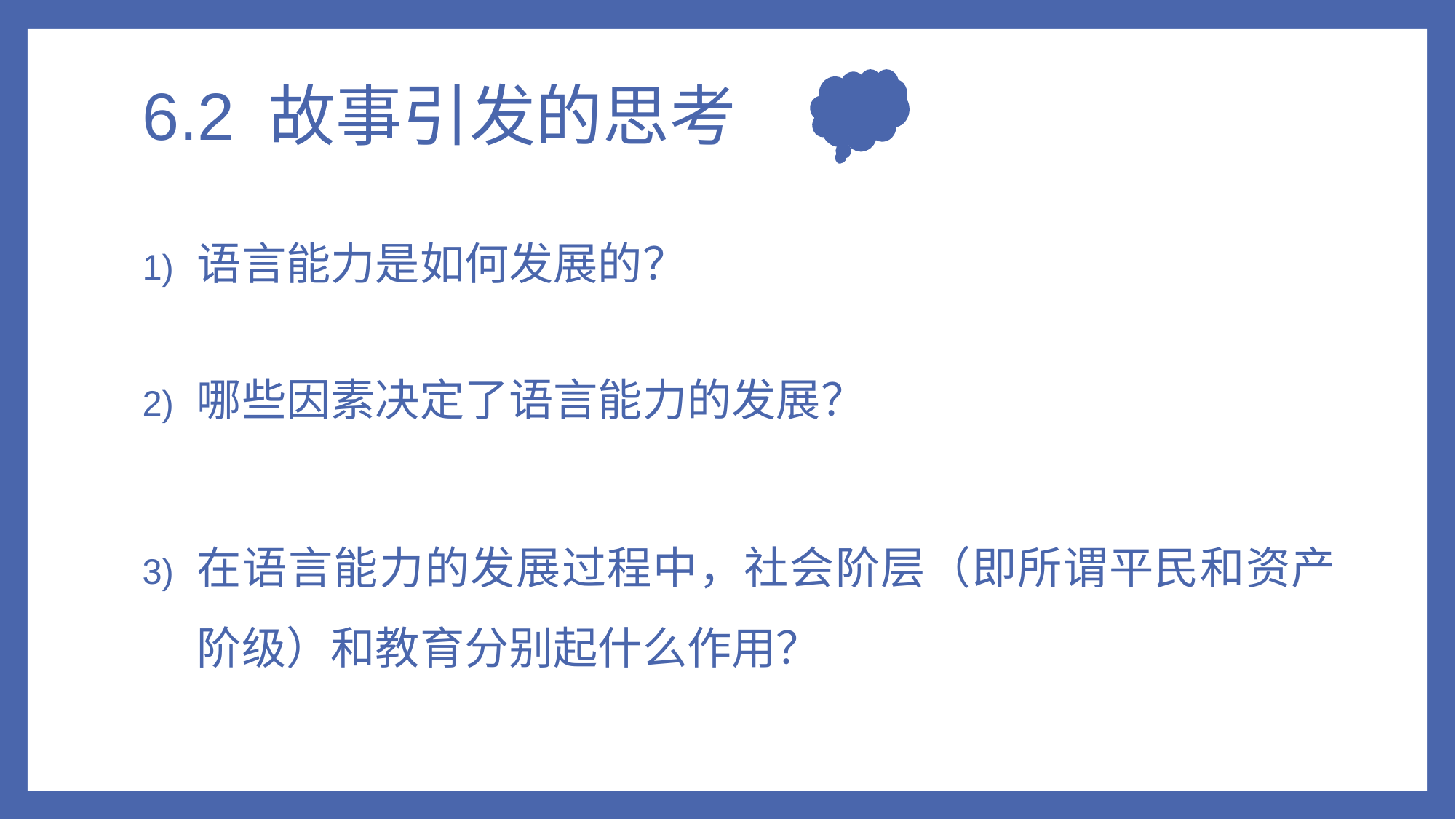

# 6.2 故事引发的思考

语言能力是如何发展的？

哪些因素决定了语言能力的发展？

在语言能力的发展过程中，社会阶层（即所谓平民和资产阶级）和教育分别起什么作用？